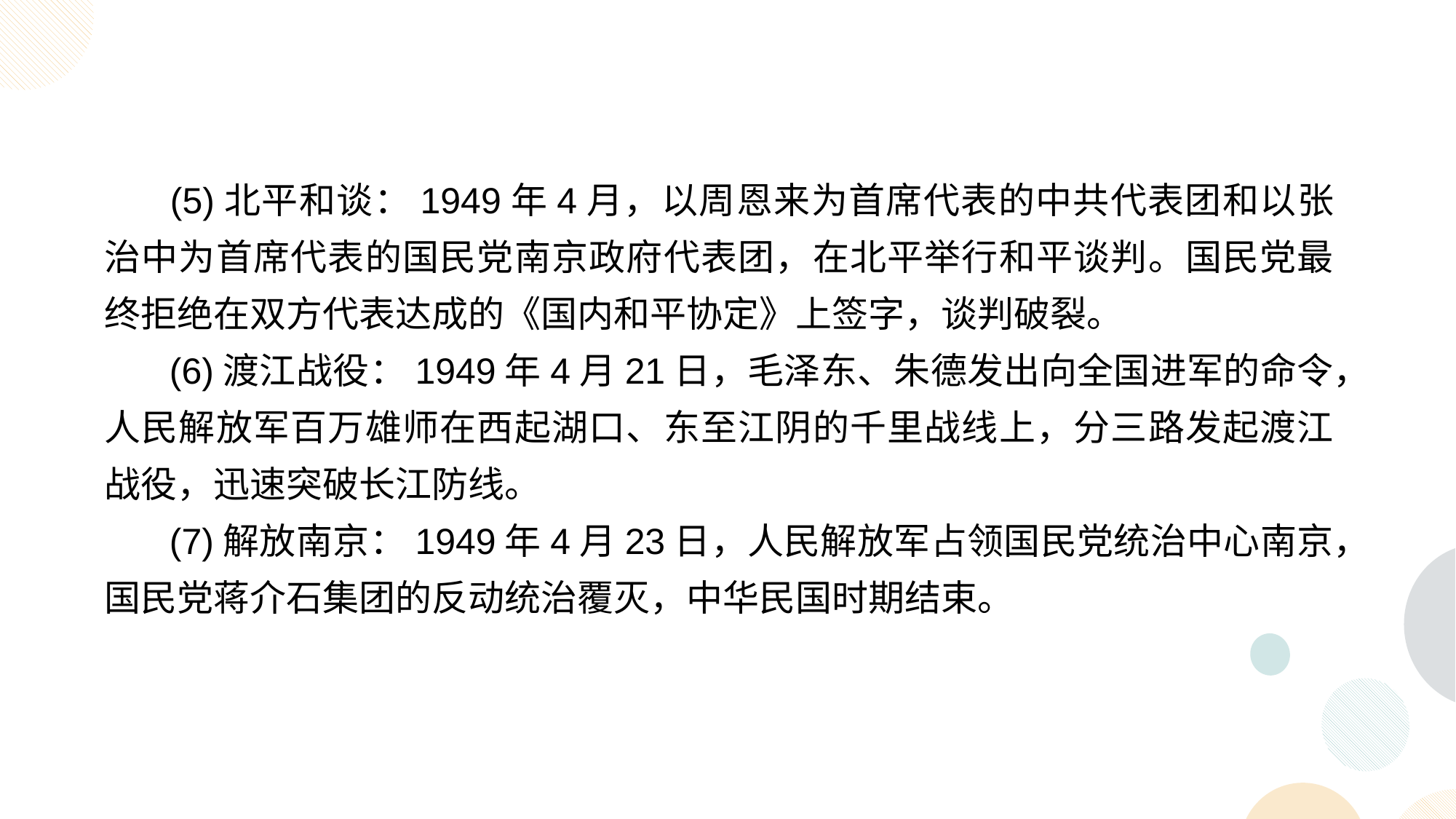

(5)北平和谈：1949年4月，以周恩来为首席代表的中共代表团和以张治中为首席代表的国民党南京政府代表团，在北平举行和平谈判。国民党最终拒绝在双方代表达成的《国内和平协定》上签字，谈判破裂。
 (6)渡江战役：1949年4月21日，毛泽东、朱德发出向全国进军的命令，人民解放军百万雄师在西起湖口、东至江阴的千里战线上，分三路发起渡江战役，迅速突破长江防线。
 (7)解放南京：1949年4月23日，人民解放军占领国民党统治中心南京，国民党蒋介石集团的反动统治覆灭，中华民国时期结束。